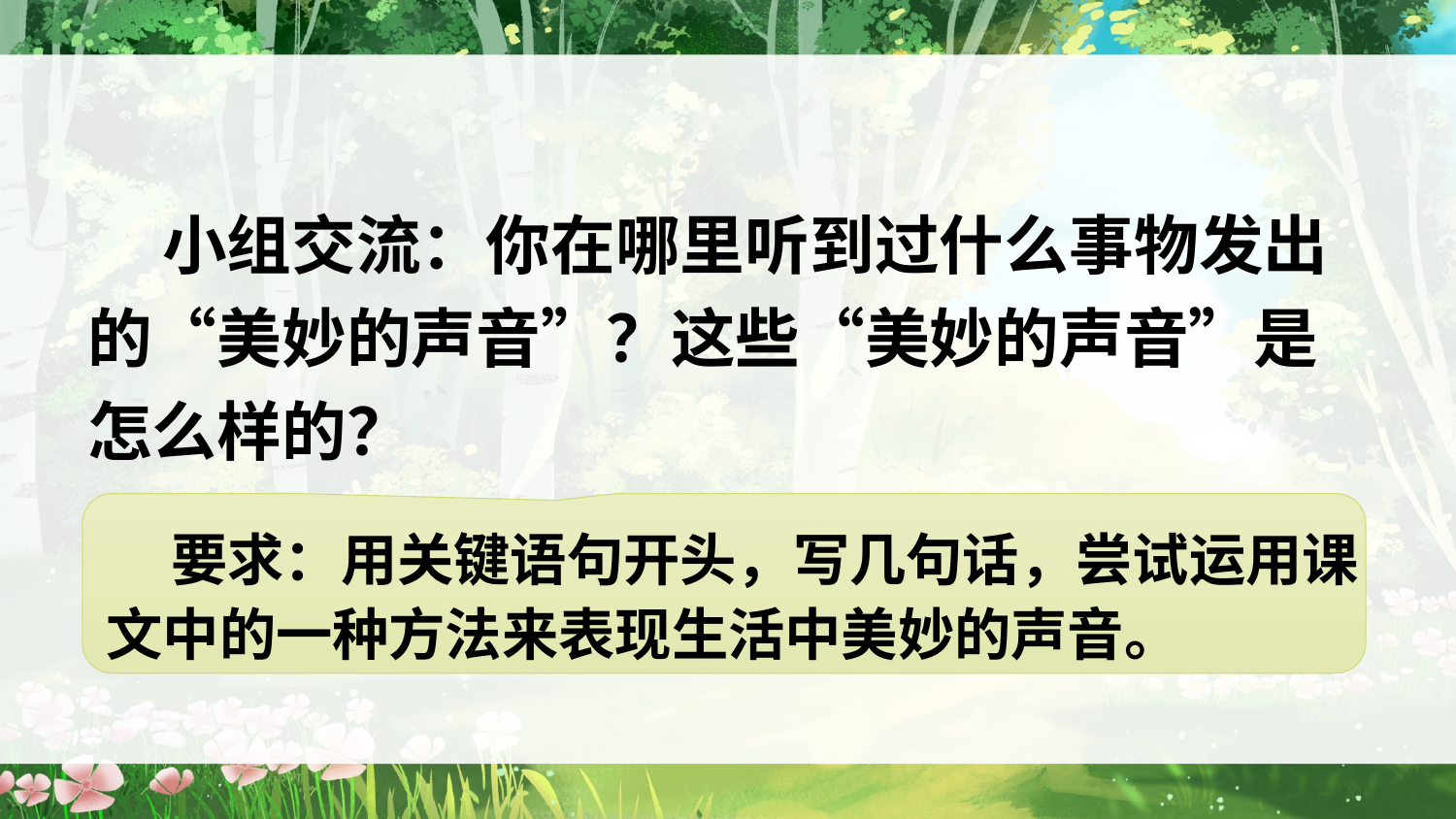

小组交流：你在哪里听到过什么事物发出的“美妙的声音”？这些“美妙的声音”是怎么样的？

    要求：用关键语句开头，写几句话，尝试运用课文中的一种方法来表现生活中美妙的声音。